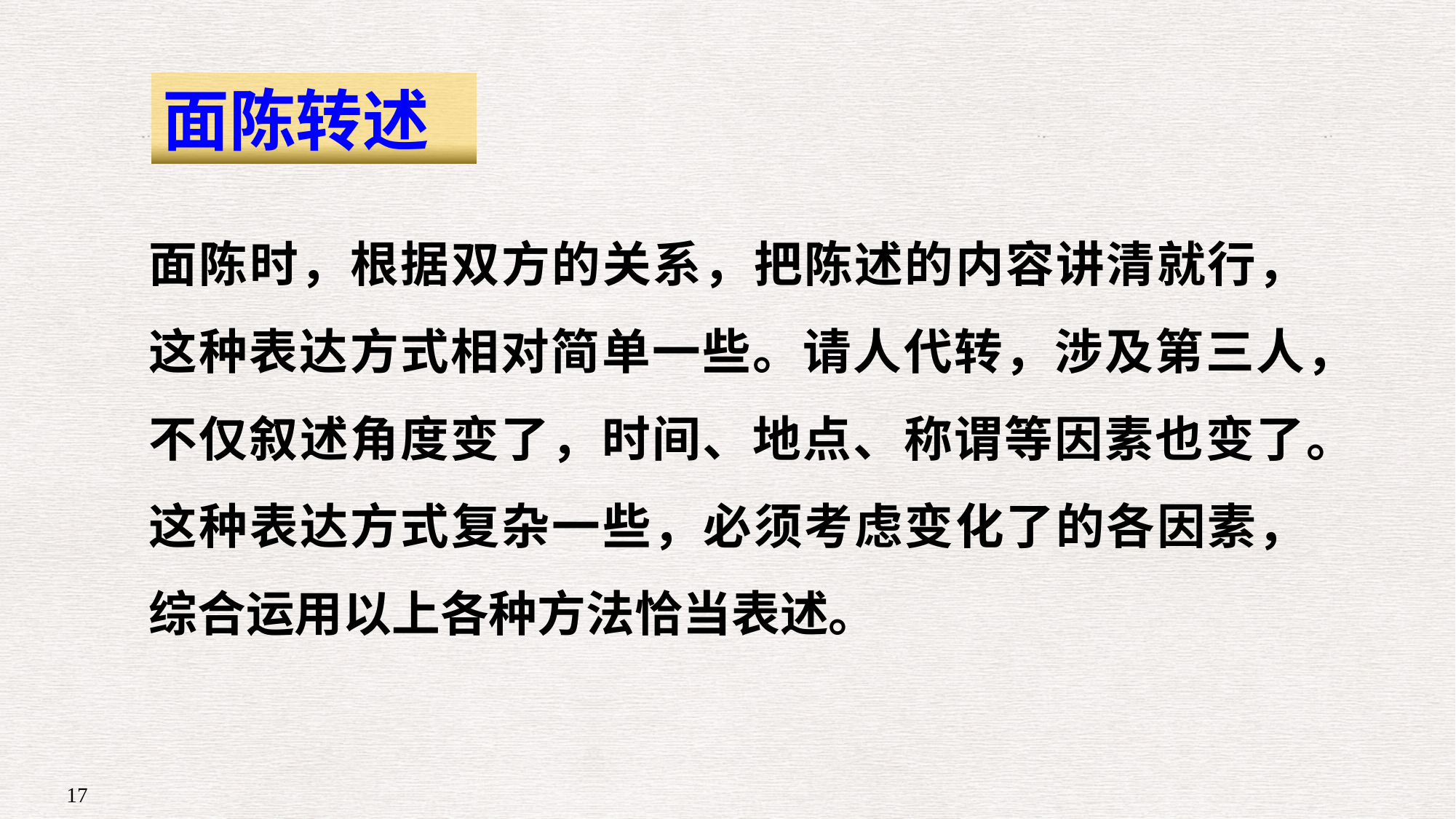

面陈转述
面陈时，根据双方的关系，把陈述的内容讲清就行，这种表达方式相对简单一些。请人代转，涉及第三人，不仅叙述角度变了，时间、地点、称谓等因素也变了。这种表达方式复杂一些，必须考虑变化了的各因素，综合运用以上各种方法恰当表述。